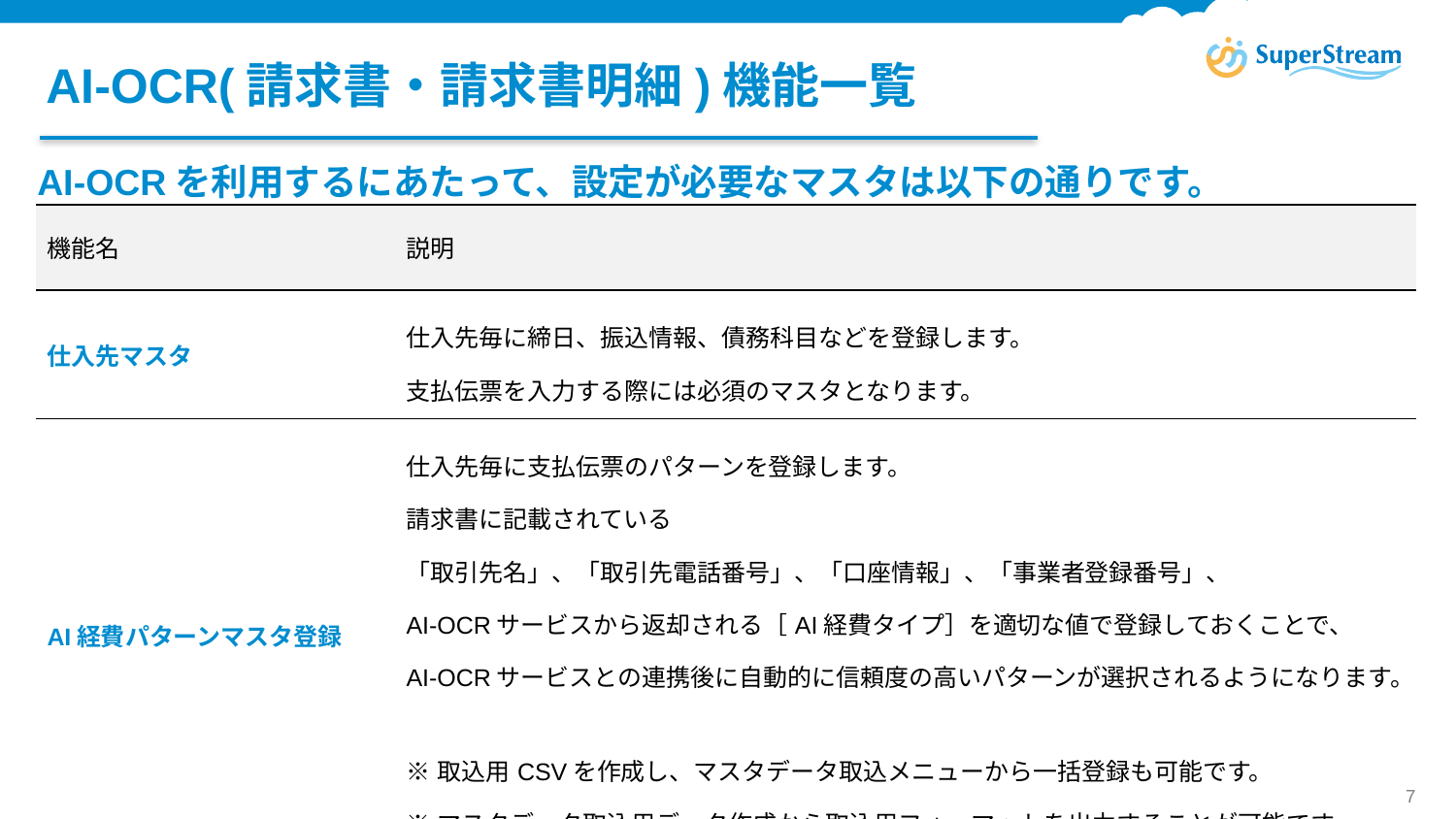

# AI-OCR(請求書・請求書明細)機能一覧
AI-OCRを利用するにあたって、設定が必要なマスタは以下の通りです。
| 機能名 | 説明 |
| --- | --- |
| 仕入先マスタ | 仕入先毎に締日、振込情報、債務科目などを登録します。 支払伝票を入力する際には必須のマスタとなります。 |
| AI経費パターンマスタ登録 | 仕入先毎に支払伝票のパターンを登録します。 請求書に記載されている 「取引先名」、「取引先電話番号」、「口座情報」、「事業者登録番号」、 AI-OCRサービスから返却される［AI経費タイプ］を適切な値で登録しておくことで、 AI-OCRサービスとの連携後に自動的に信頼度の高いパターンが選択されるようになります。 ※取込用CSVを作成し、マスタデータ取込メニューから一括登録も可能です。 ※マスタデータ取込用データ作成から取込用フォーマットを出力することが可能です。 |

©Canon IT Solutions Inc.  All rights reserved.
7